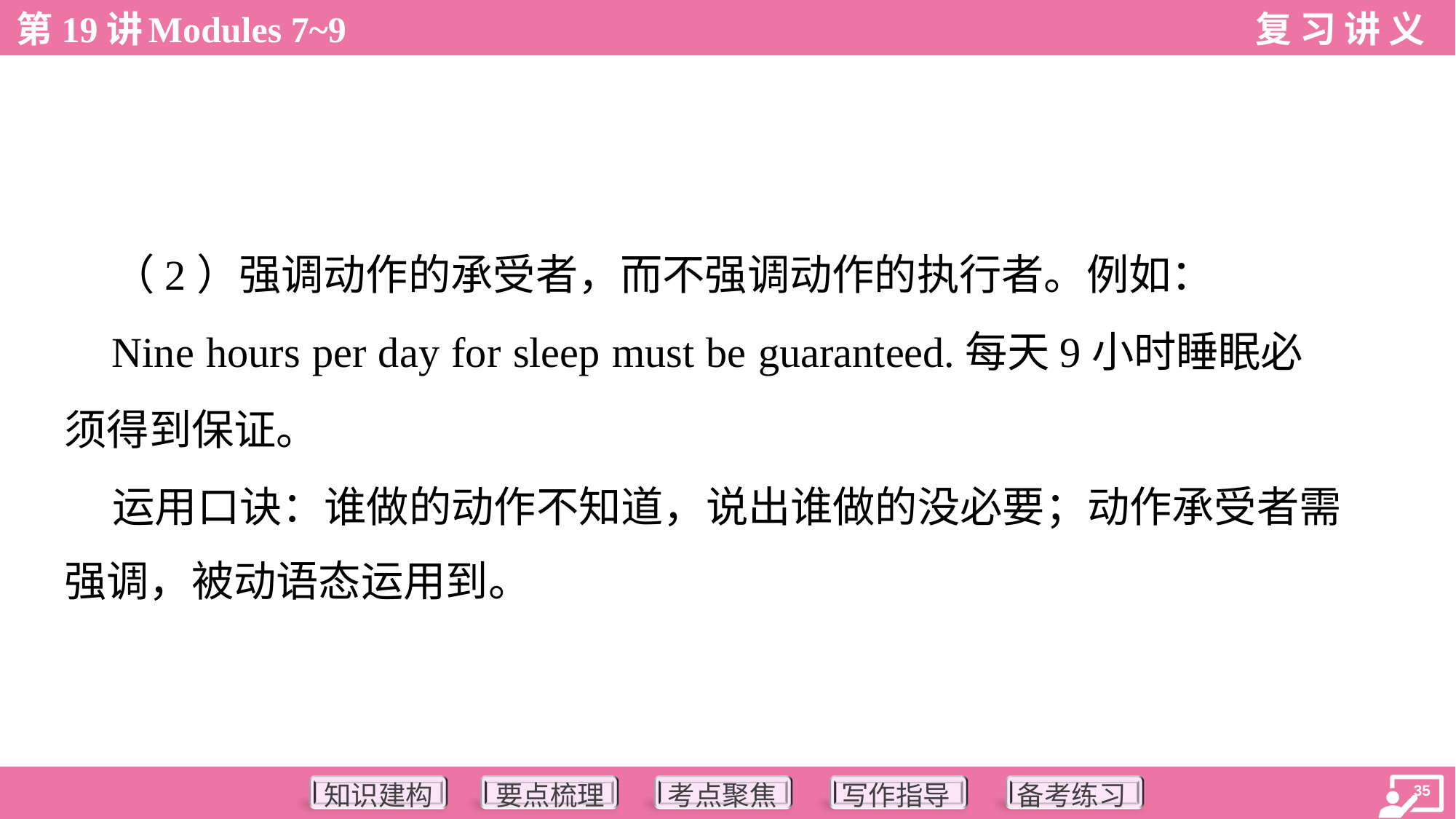

（2）强调动作的承受者，而不强调动作的执行者。例如：
    Nine hours per day for sleep must be guaranteed.每天9小时睡眠必
须得到保证。
    运用口诀：谁做的动作不知道，说出谁做的没必要；动作承受者需
强调，被动语态运用到。